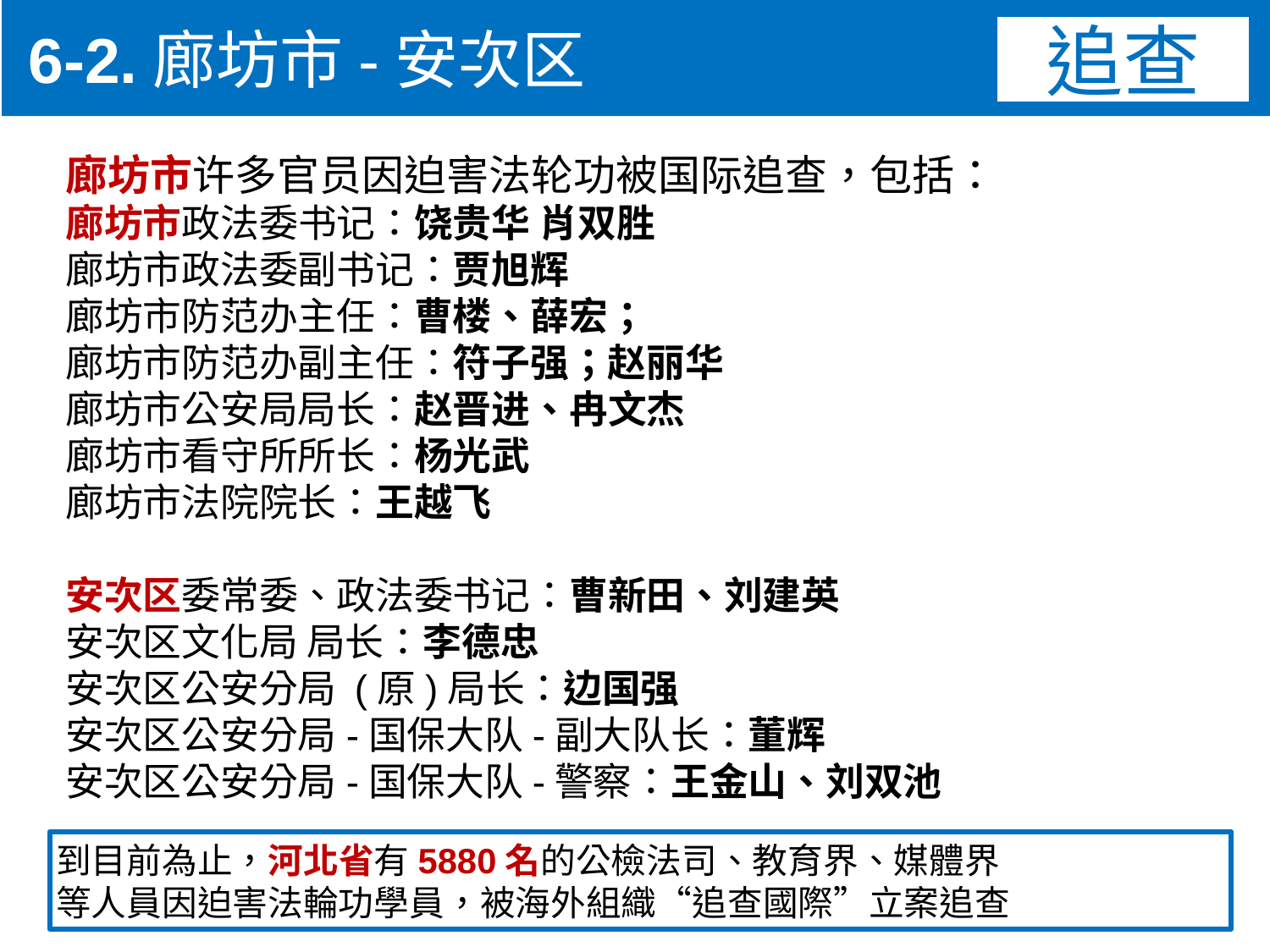

6-2.廊坊市-安次区
追查
廊坊市许多官员因迫害法轮功被国际追查，包括：
廊坊市政法委书记：饶贵华 肖双胜
廊坊市政法委副书记：贾旭辉
廊坊市防范办主任：曹楼、薛宏；
廊坊市防范办副主任：符子强；赵丽华
廊坊市公安局局长：赵晋进、冉文杰
廊坊市看守所所长：杨光武
廊坊市法院院长：王越飞

安次区委常委、政法委书记：曹新田、刘建英
安次区文化局 局长：李德忠
安次区公安分局 (原)局长：边国强
安次区公安分局-国保大队-副大队长：董辉
安次区公安分局-国保大队-警察：王金山、刘双池
到目前為止，河北省有5880名的公檢法司、教育界、媒體界
等人員因迫害法輪功學員，被海外組織“追查國際”立案追查